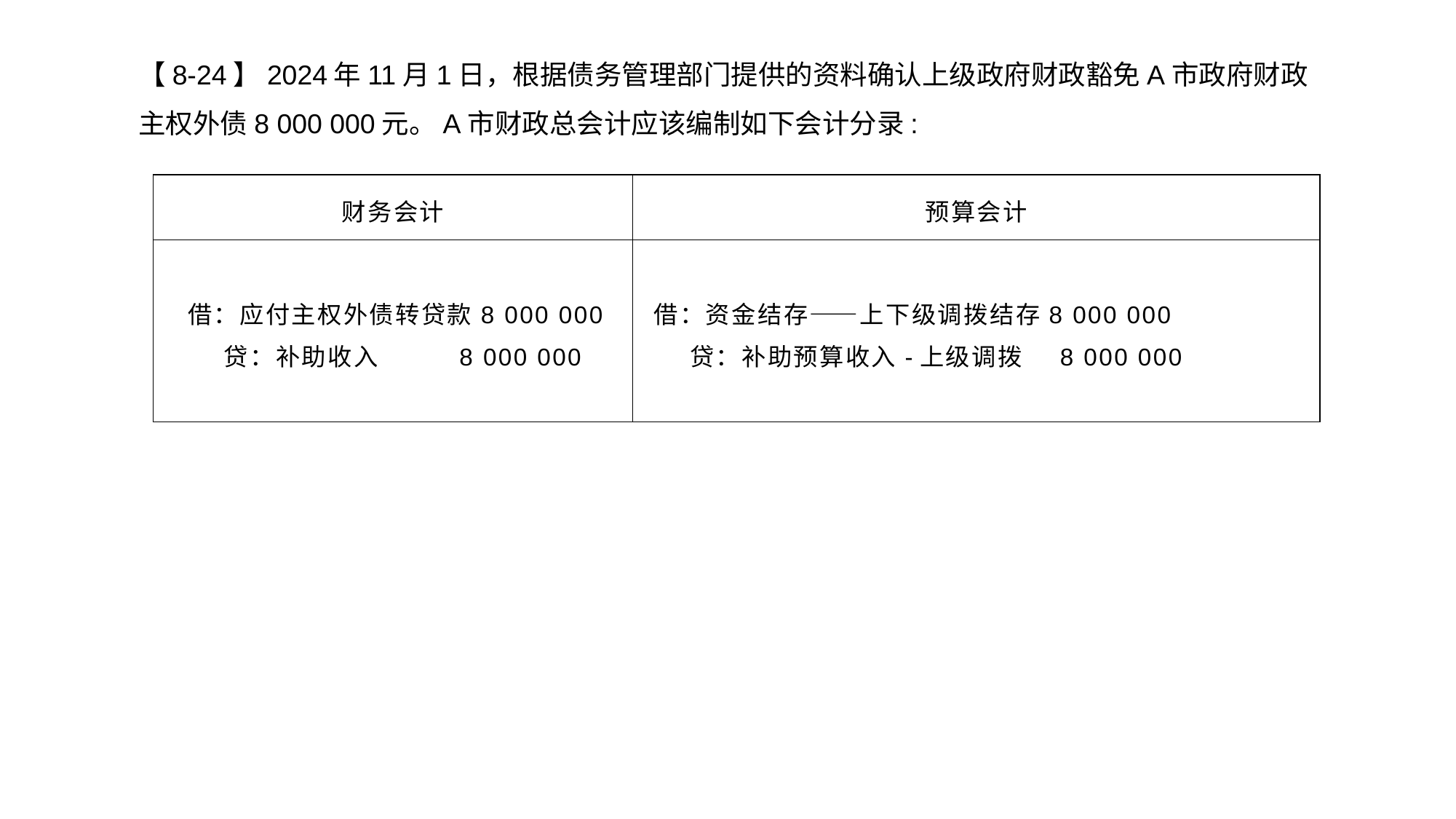

【8-24】2024年11月1日，根据债务管理部门提供的资料确认上级政府财政豁免A市政府财政主权外债8 000 000元。A市财政总会计应该编制如下会计分录:
| 财务会计 | 预算会计 |
| --- | --- |
| 借：应付主权外债转贷款8 000 000 贷：补助收入 8 000 000 | 借：资金结存――上下级调拨结存8 000 000 贷：补助预算收入-上级调拨 8 000 000 |